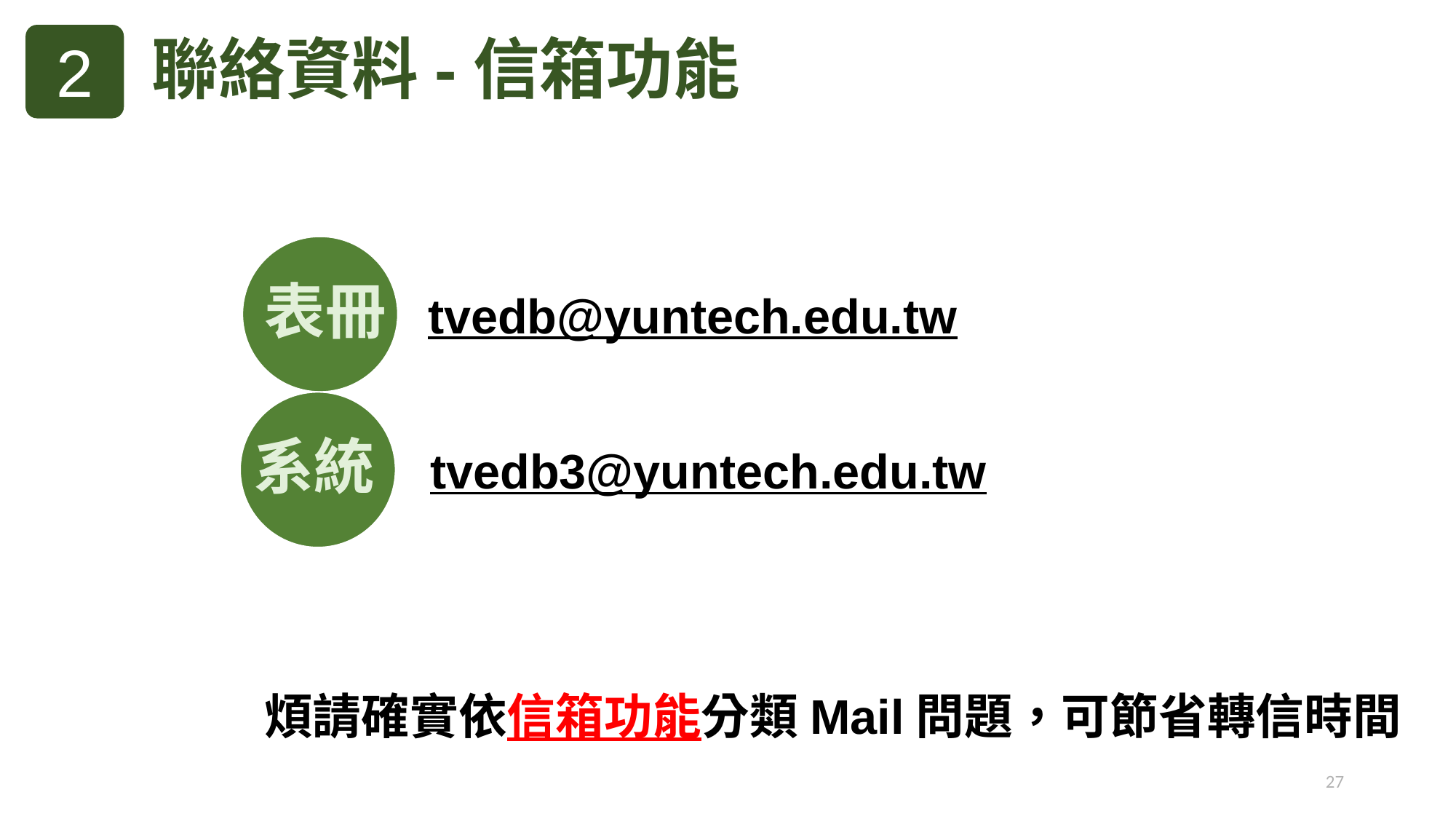

2

聯絡資料-信箱功能
表冊  tvedb@yuntech.edu.tw
系統   tvedb3@yuntech.edu.tw
煩請確實依信箱功能分類Mail問題，可節省轉信時間

27